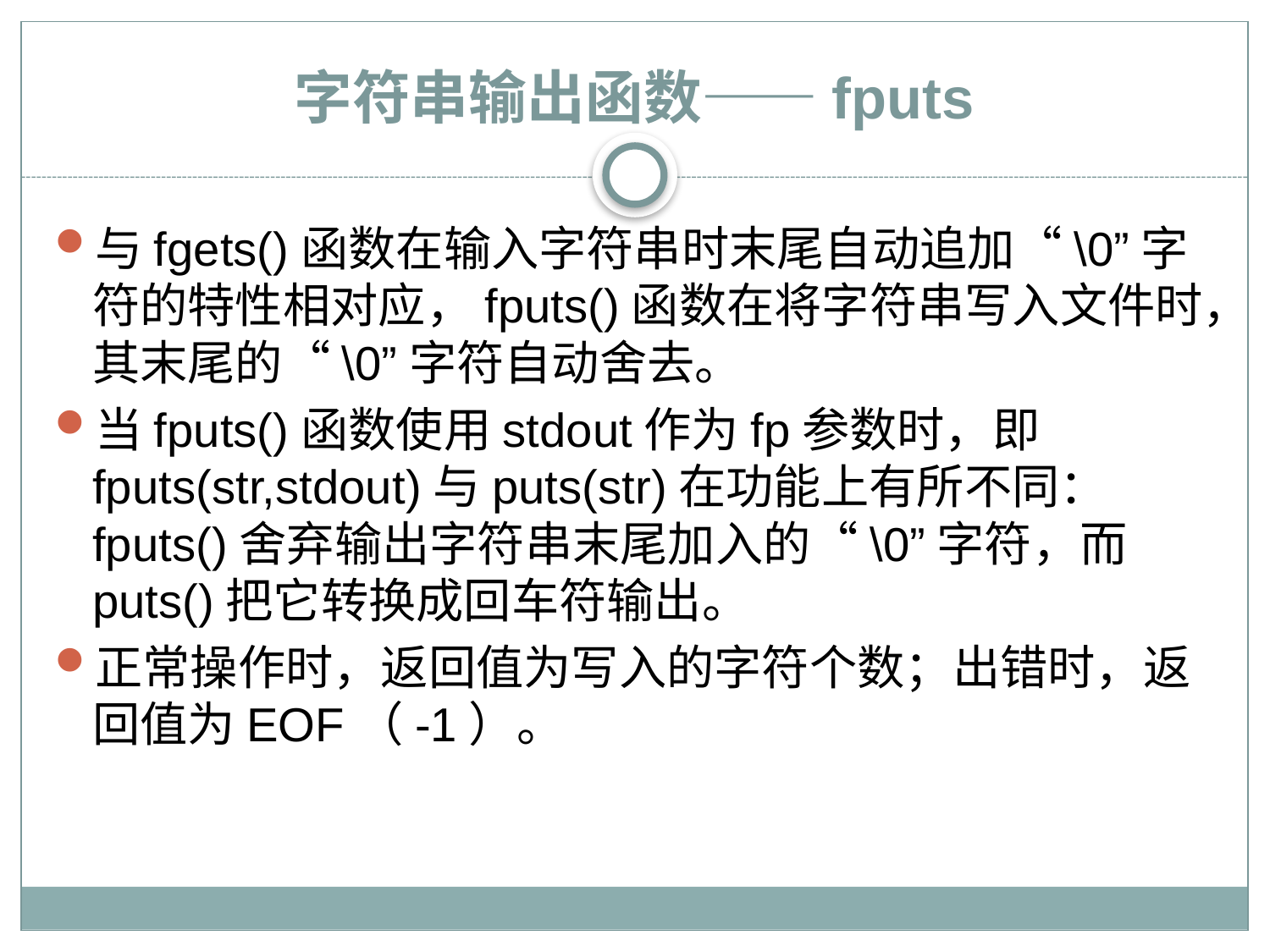

# 字符串输出函数——fputs
与fgets()函数在输入字符串时末尾自动追加“\0”字符的特性相对应，fputs()函数在将字符串写入文件时，其末尾的“\0”字符自动舍去。
当fputs()函数使用stdout作为fp参数时，即fputs(str,stdout)与puts(str)在功能上有所不同：fputs()舍弃输出字符串末尾加入的“\0”字符，而puts()把它转换成回车符输出。
正常操作时，返回值为写入的字符个数；出错时，返回值为EOF（-1）。